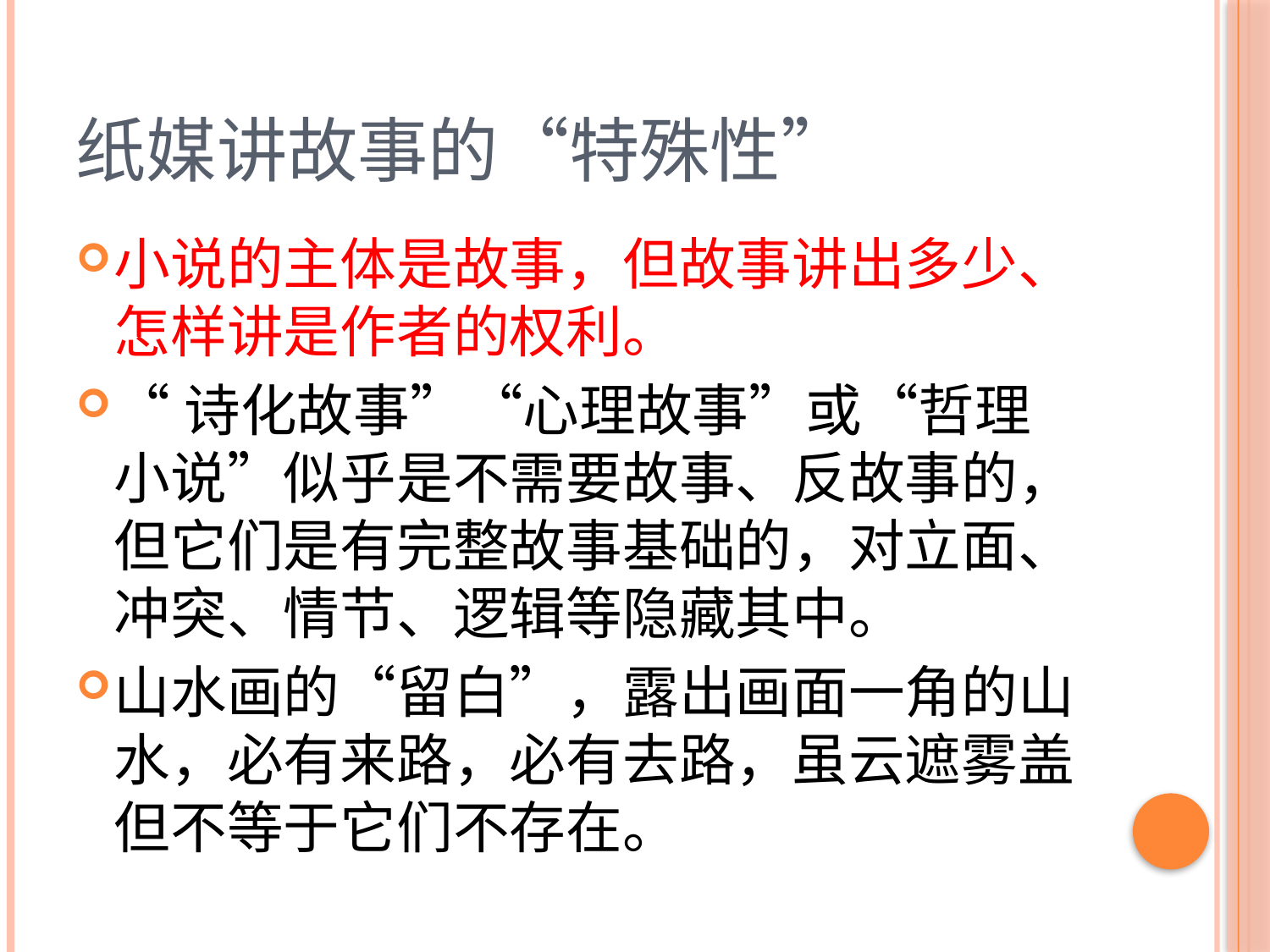

# 纸媒讲故事的“特殊性”
小说的主体是故事，但故事讲出多少、怎样讲是作者的权利。
“诗化故事”“心理故事”或“哲理小说”似乎是不需要故事、反故事的，但它们是有完整故事基础的，对立面、冲突、情节、逻辑等隐藏其中。
山水画的“留白”，露出画面一角的山水，必有来路，必有去路，虽云遮雾盖但不等于它们不存在。